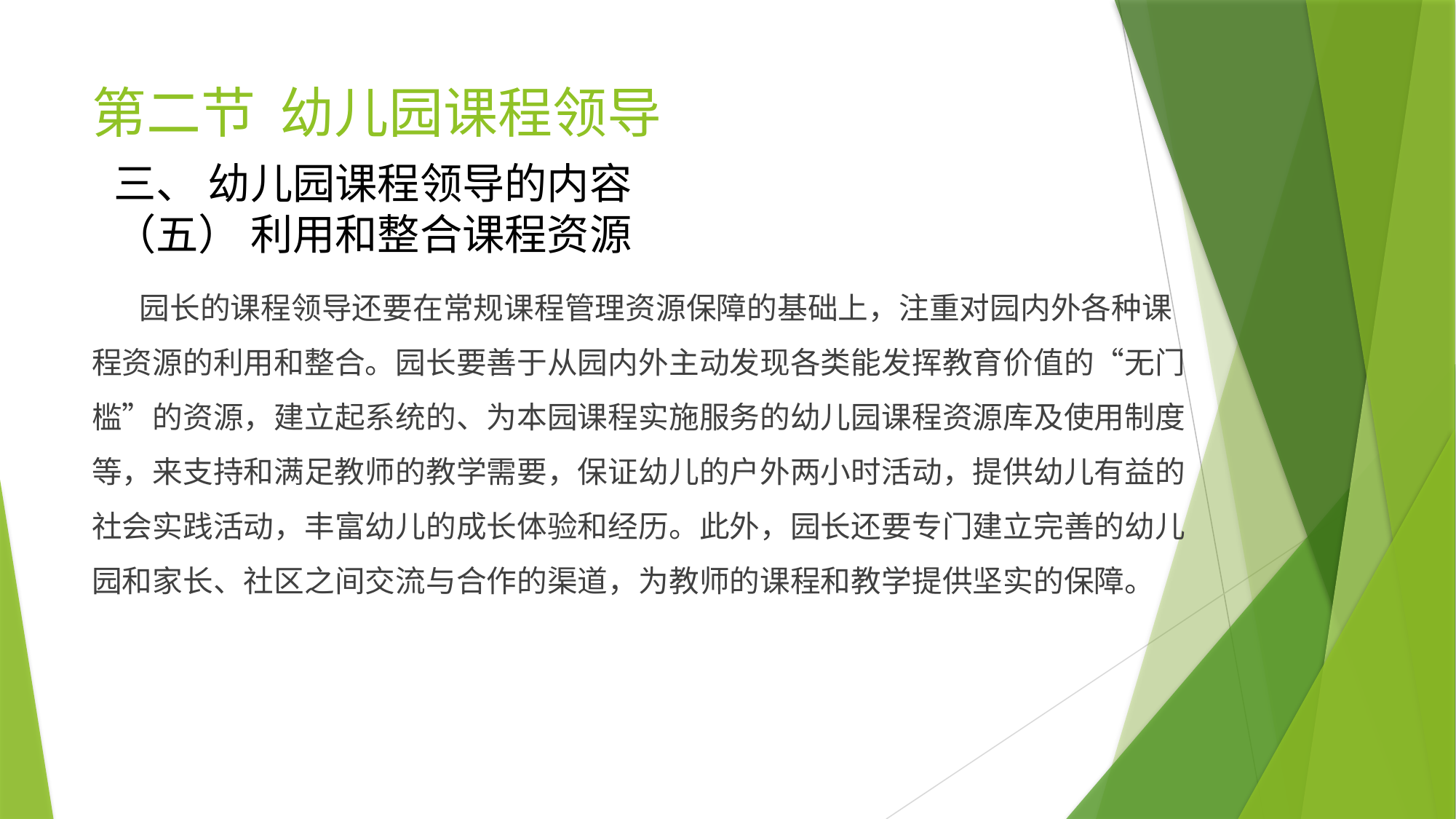

# 第二节  幼儿园课程领导
三、 幼儿园课程领导的内容
（五） 利用和整合课程资源
      园长的课程领导还要在常规课程管理资源保障的基础上，注重对园内外各种课程资源的利用和整合。园长要善于从园内外主动发现各类能发挥教育价值的“无门槛”的资源，建立起系统的、为本园课程实施服务的幼儿园课程资源库及使用制度等，来支持和满足教师的教学需要，保证幼儿的户外两小时活动，提供幼儿有益的社会实践活动，丰富幼儿的成长体验和经历。此外，园长还要专门建立完善的幼儿园和家长、社区之间交流与合作的渠道，为教师的课程和教学提供坚实的保障。